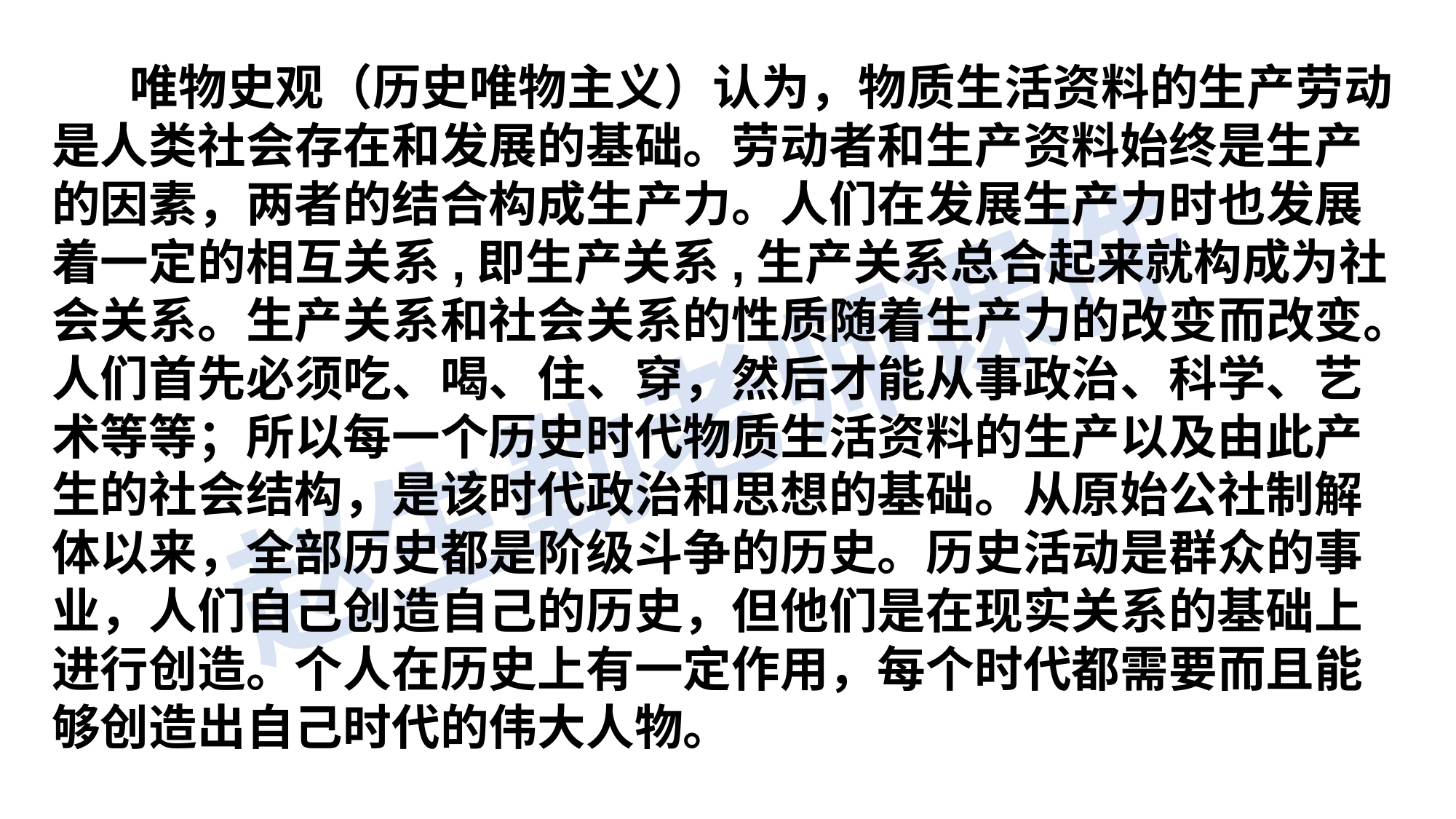

唯物史观（历史唯物主义）认为，物质生活资料的生产劳动是人类社会存在和发展的基础。劳动者和生产资料始终是生产的因素，两者的结合构成生产力。人们在发展生产力时也发展着一定的相互关系,即生产关系,生产关系总合起来就构成为社会关系。生产关系和社会关系的性质随着生产力的改变而改变。人们首先必须吃、喝、住、穿，然后才能从事政治、科学、艺术等等；所以每一个历史时代物质生活资料的生产以及由此产生的社会结构，是该时代政治和思想的基础。从原始公社制解体以来，全部历史都是阶级斗争的历史。历史活动是群众的事业，人们自己创造自己的历史，但他们是在现实关系的基础上进行创造。个人在历史上有一定作用，每个时代都需要而且能够创造出自己时代的伟大人物。